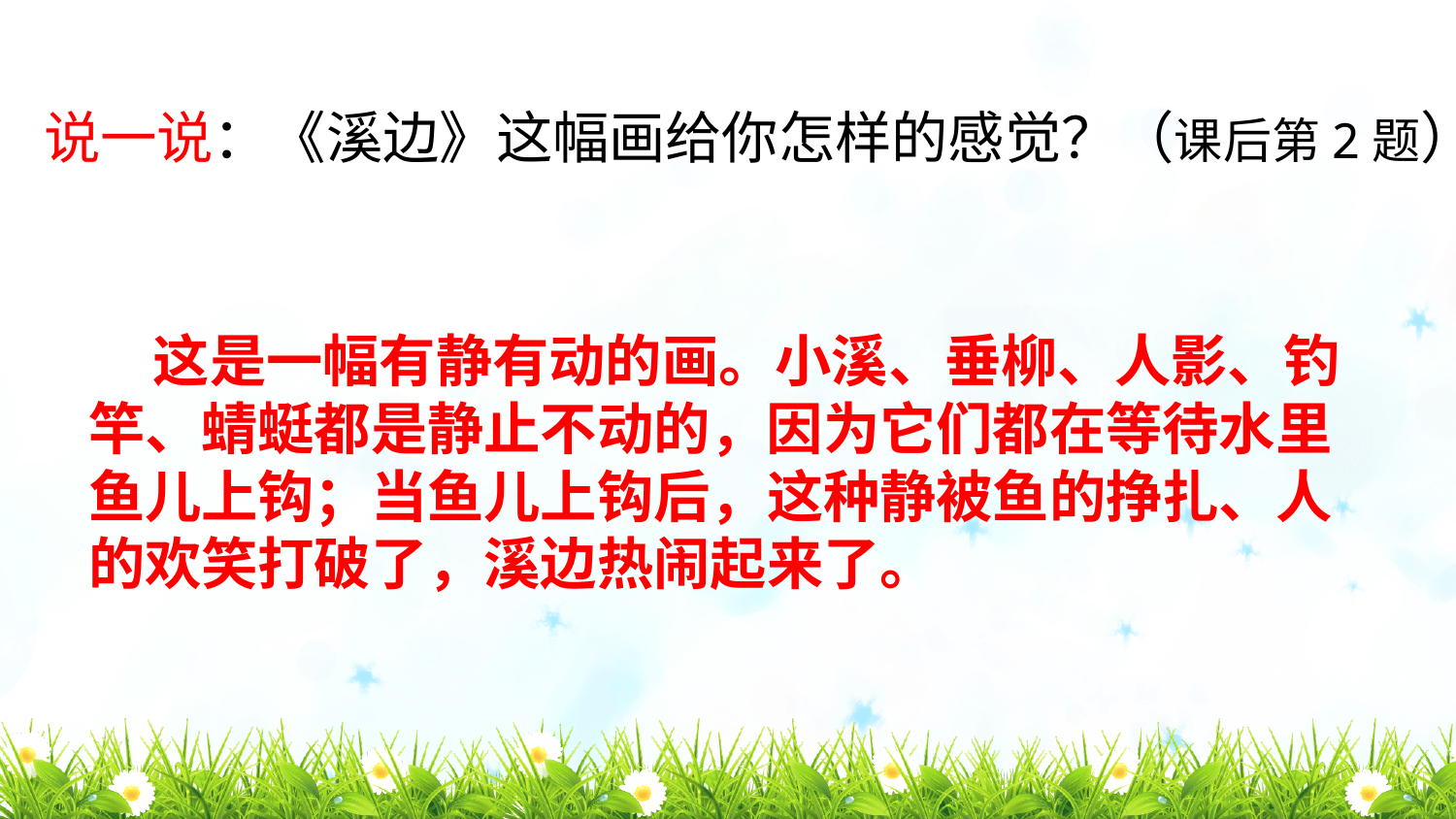

说一说：《溪边》这幅画给你怎样的感觉？（课后第2题）
比喻
    这是一幅有静有动的画。小溪、垂柳、人影、钓竿、蜻蜓都是静止不动的，因为它们都在等待水里鱼儿上钩；当鱼儿上钩后，这种静被鱼的挣扎、人的欢笑打破了，溪边热闹起来了。